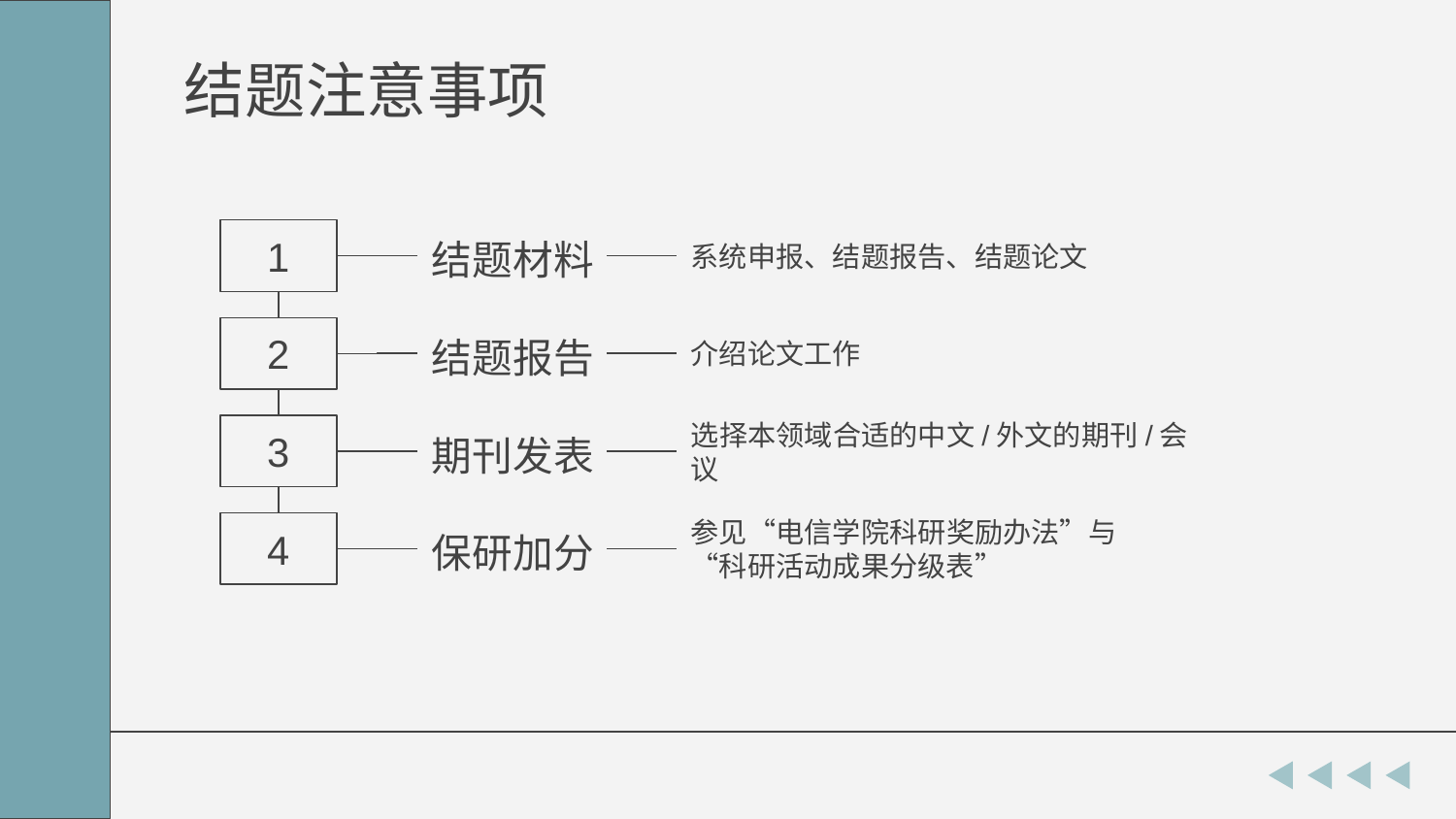

# 结题注意事项
系统申报、结题报告、结题论文
结题材料
1
介绍论文工作
结题报告
2
选择本领域合适的中文/外文的期刊/会议
期刊发表
3
参见“电信学院科研奖励办法”与“科研活动成果分级表”
保研加分
4